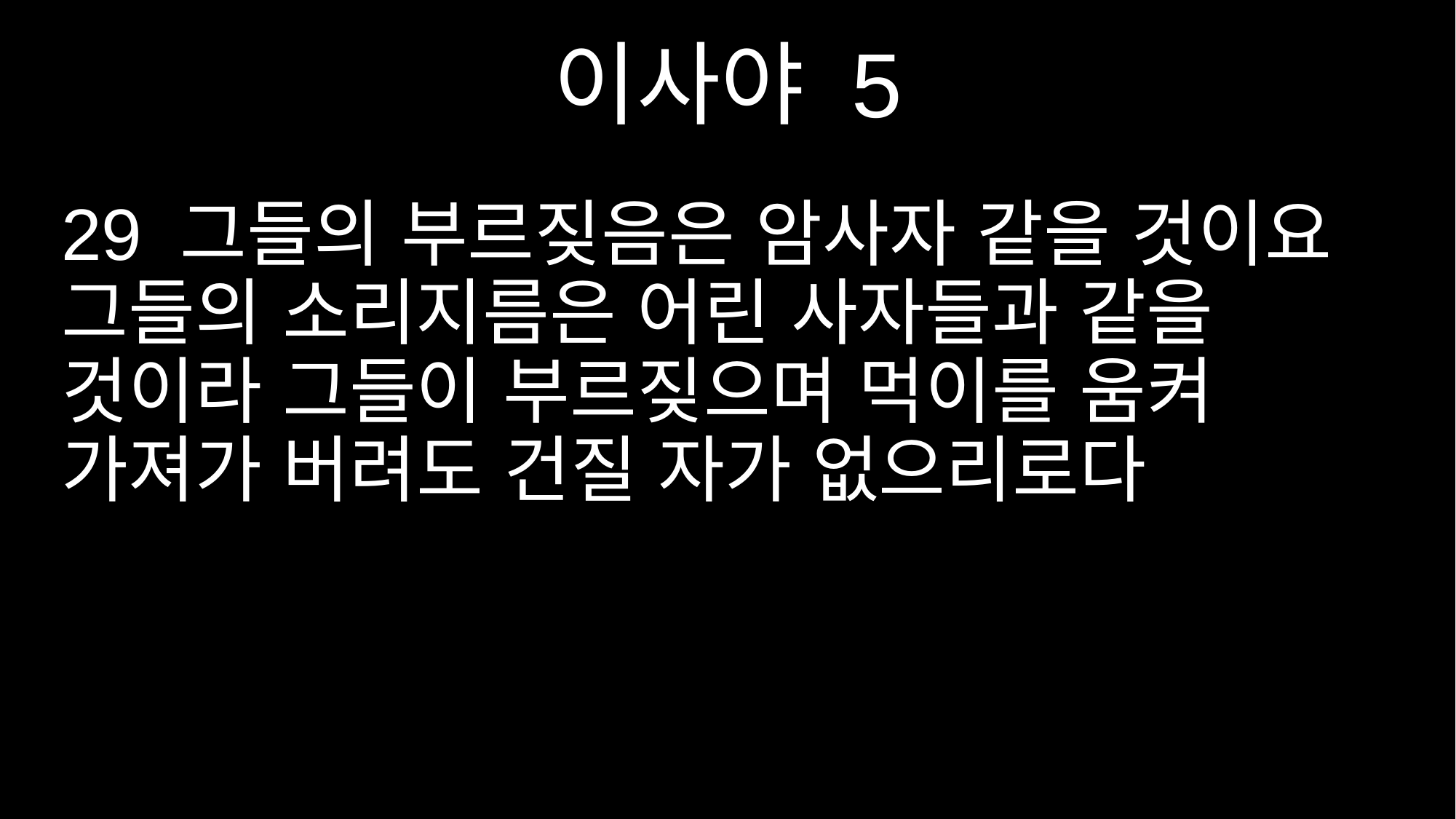

이사야 5
29 그들의 부르짖음은 암사자 같을 것이요 그들의 소리지름은 어린 사자들과 같을 것이라 그들이 부르짖으며 먹이를 움켜 가져가 버려도 건질 자가 없으리로다